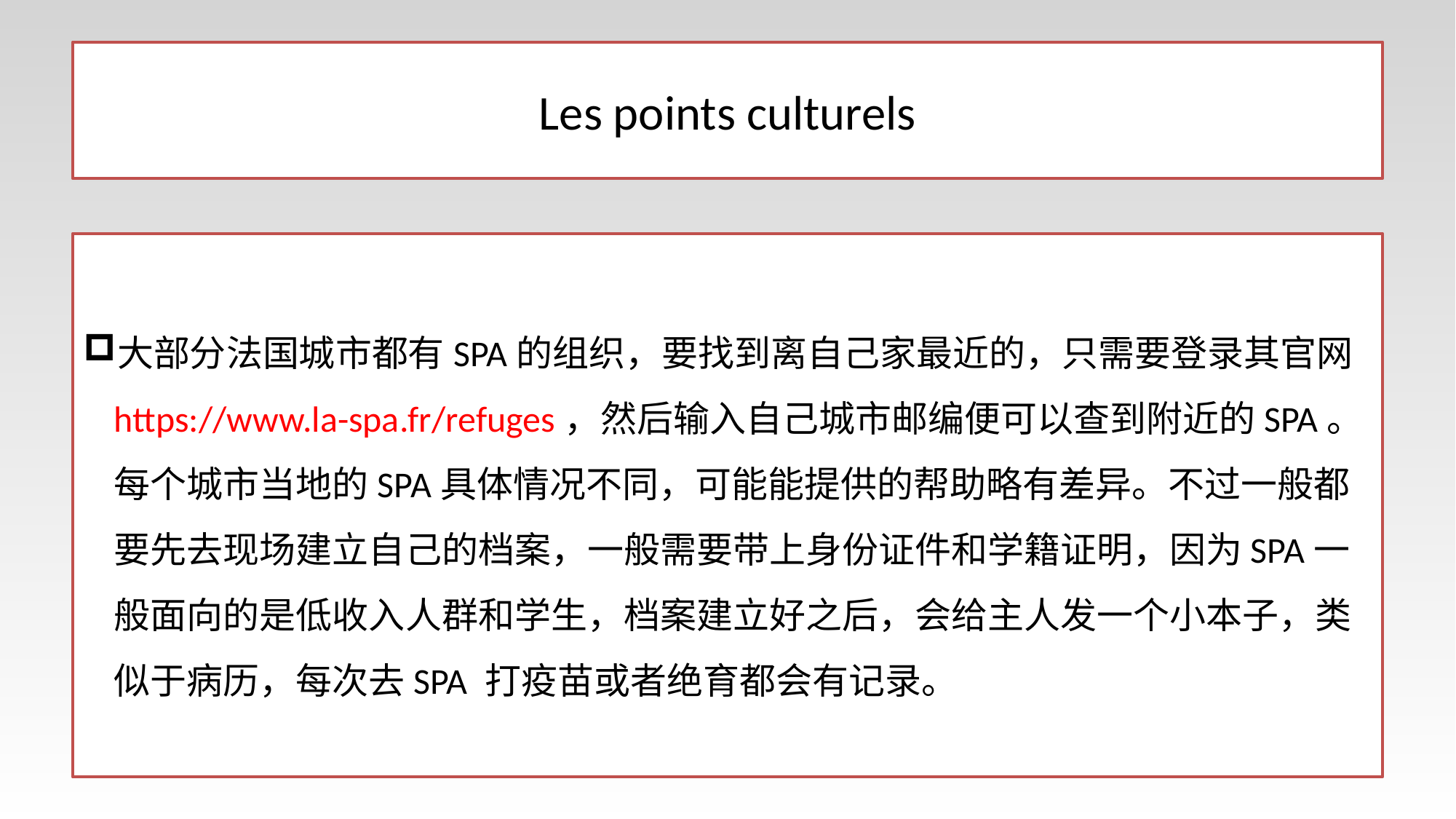

# Les points culturels
大部分法国城市都有SPA的组织，要找到离自己家最近的，只需要登录其官网https://www.la-spa.fr/refuges，然后输入自己城市邮编便可以查到附近的SPA。每个城市当地的SPA具体情况不同，可能能提供的帮助略有差异。不过一般都要先去现场建立自己的档案，一般需要带上身份证件和学籍证明，因为SPA一般面向的是低收入人群和学生，档案建立好之后，会给主人发一个小本子，类似于病历，每次去SPA 打疫苗或者绝育都会有记录。